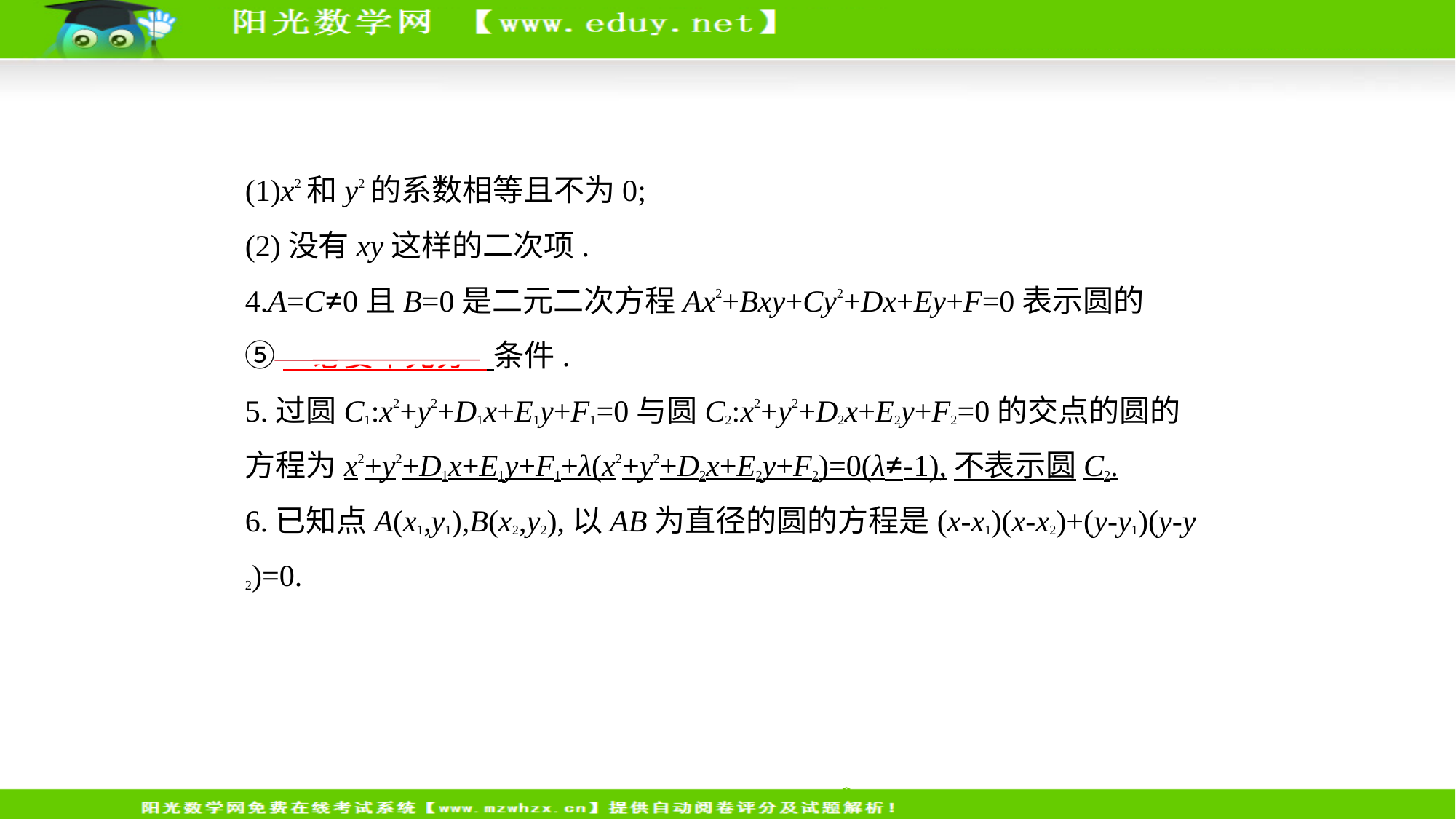

(1)x2和y2的系数相等且不为0;
(2)没有xy这样的二次项.
4.A=C≠0且B=0是二元二次方程Ax2+Bxy+Cy2+Dx+Ey+F=0表示圆的
⑤　必要不充分    条件.
5.过圆C1:x2+y2+D1x+E1y+F1=0与圆C2:x2+y2+D2x+E2y+F2=0的交点的圆的
方程为x2+y2+D1x+E1y+F1+λ(x2+y2+D2x+E2y+F2)=0(λ≠-1),不表示圆C2.
6.已知点A(x1,y1),B(x2,y2),以AB为直径的圆的方程是(x-x1)(x-x2)+(y-y1)(y-y
2)=0.